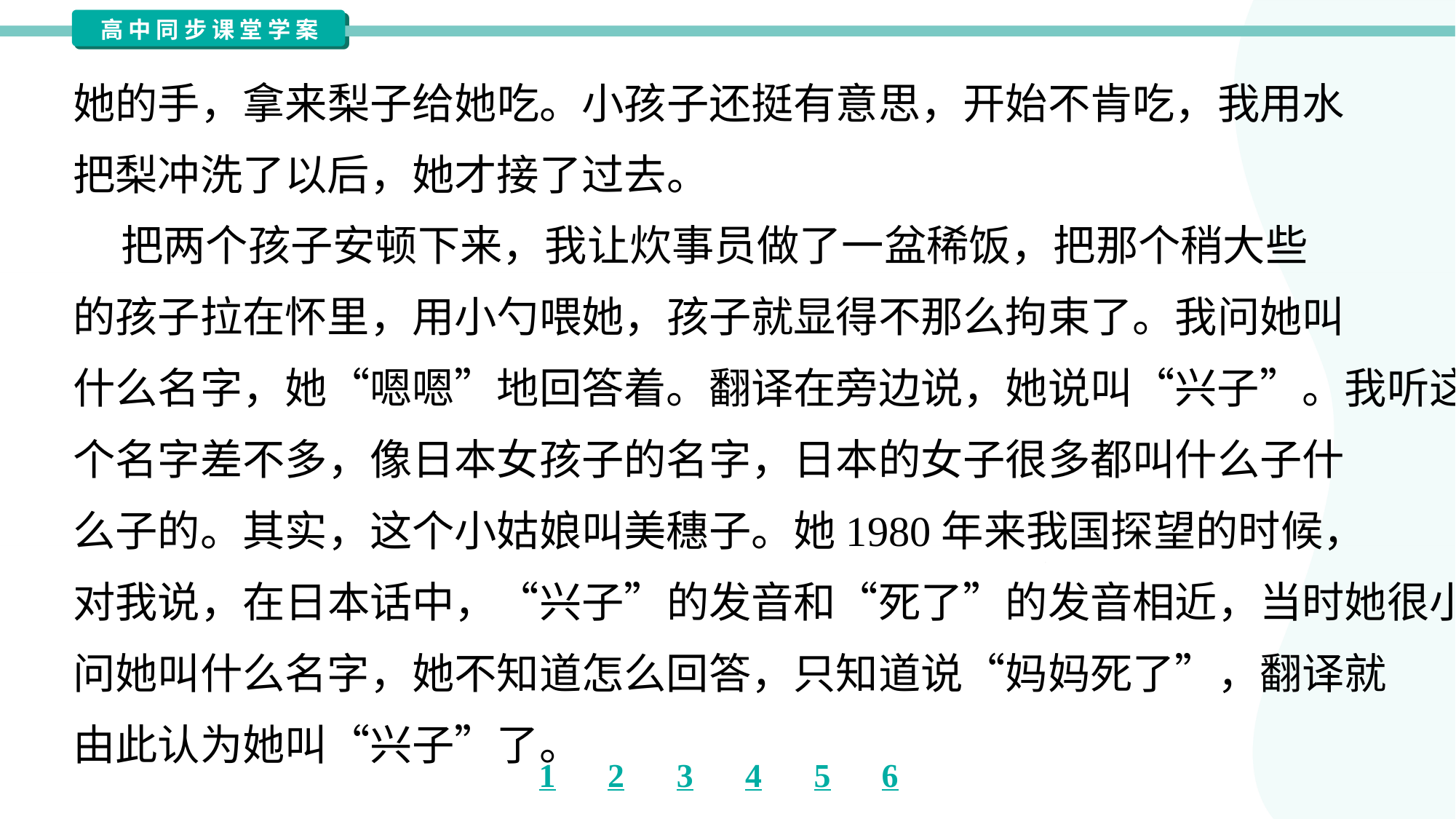

她的手，拿来梨子给她吃。小孩子还挺有意思，开始不肯吃，我用水
把梨冲洗了以后，她才接了过去。
    把两个孩子安顿下来，我让炊事员做了一盆稀饭，把那个稍大些
的孩子拉在怀里，用小勺喂她，孩子就显得不那么拘束了。我问她叫
什么名字，她“嗯嗯”地回答着。翻译在旁边说，她说叫“兴子”。我听这
个名字差不多，像日本女孩子的名字，日本的女子很多都叫什么子什
么子的。其实，这个小姑娘叫美穗子。她1980年来我国探望的时候，
对我说，在日本话中，“兴子”的发音和“死了”的发音相近，当时她很小，
问她叫什么名字，她不知道怎么回答，只知道说“妈妈死了”，翻译就
由此认为她叫“兴子”了。